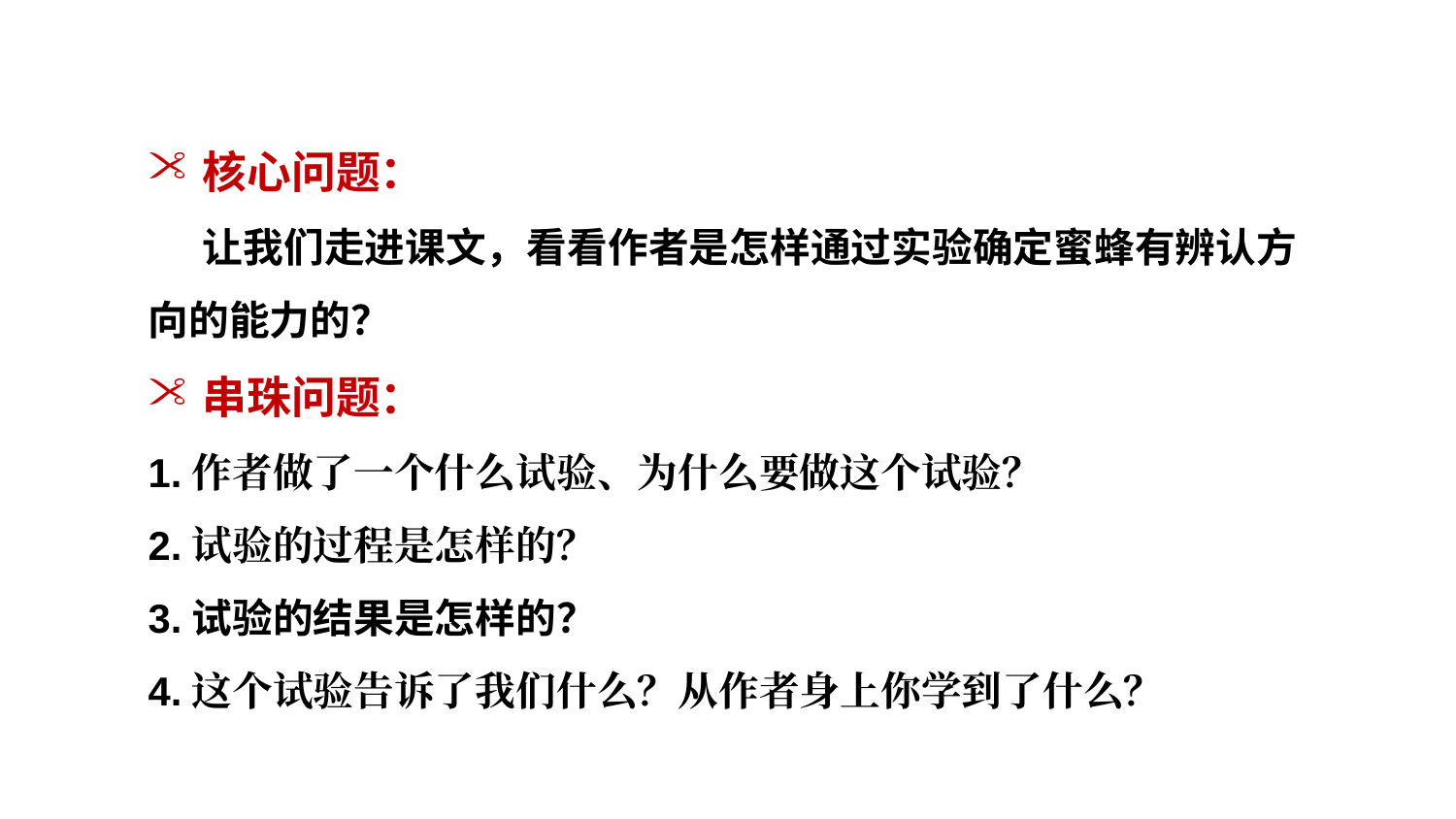

https://www.ypppt.com/
核心问题：
    让我们走进课文，看看作者是怎样通过实验确定蜜蜂有辨认方向的能力的？
串珠问题：
1.作者做了一个什么试验、为什么要做这个试验？
2.试验的过程是怎样的？
3.试验的结果是怎样的？
4.这个试验告诉了我们什么？从作者身上你学到了什么？